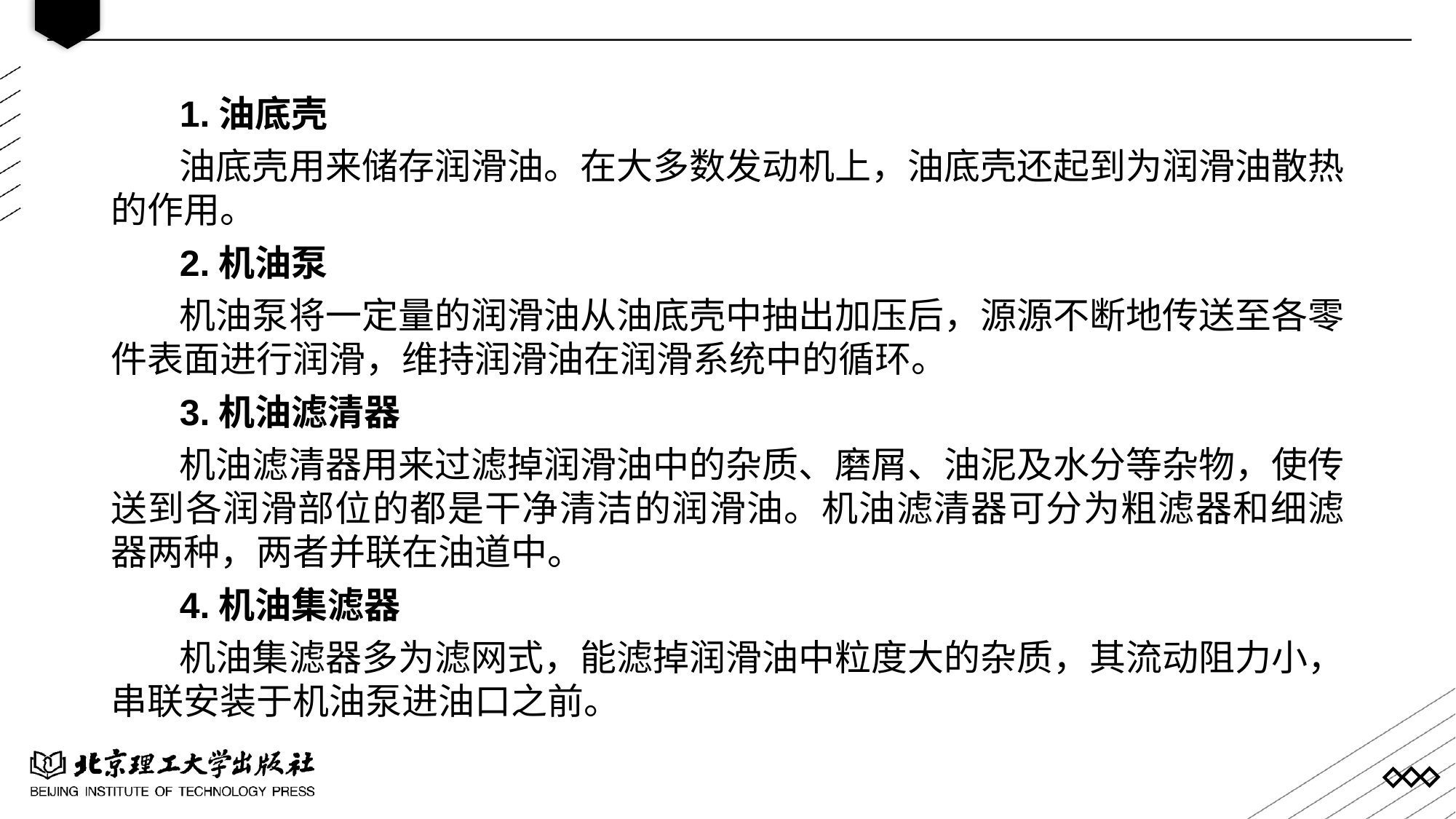

1.油底壳
油底壳用来储存润滑油。在大多数发动机上，油底壳还起到为润滑油散热的作用。
2.机油泵
机油泵将一定量的润滑油从油底壳中抽出加压后，源源不断地传送至各零件表面进行润滑，维持润滑油在润滑系统中的循环。
3.机油滤清器
机油滤清器用来过滤掉润滑油中的杂质、磨屑、油泥及水分等杂物，使传送到各润滑部位的都是干净清洁的润滑油。机油滤清器可分为粗滤器和细滤器两种，两者并联在油道中。
4.机油集滤器
机油集滤器多为滤网式，能滤掉润滑油中粒度大的杂质，其流动阻力小，串联安装于机油泵进油口之前。